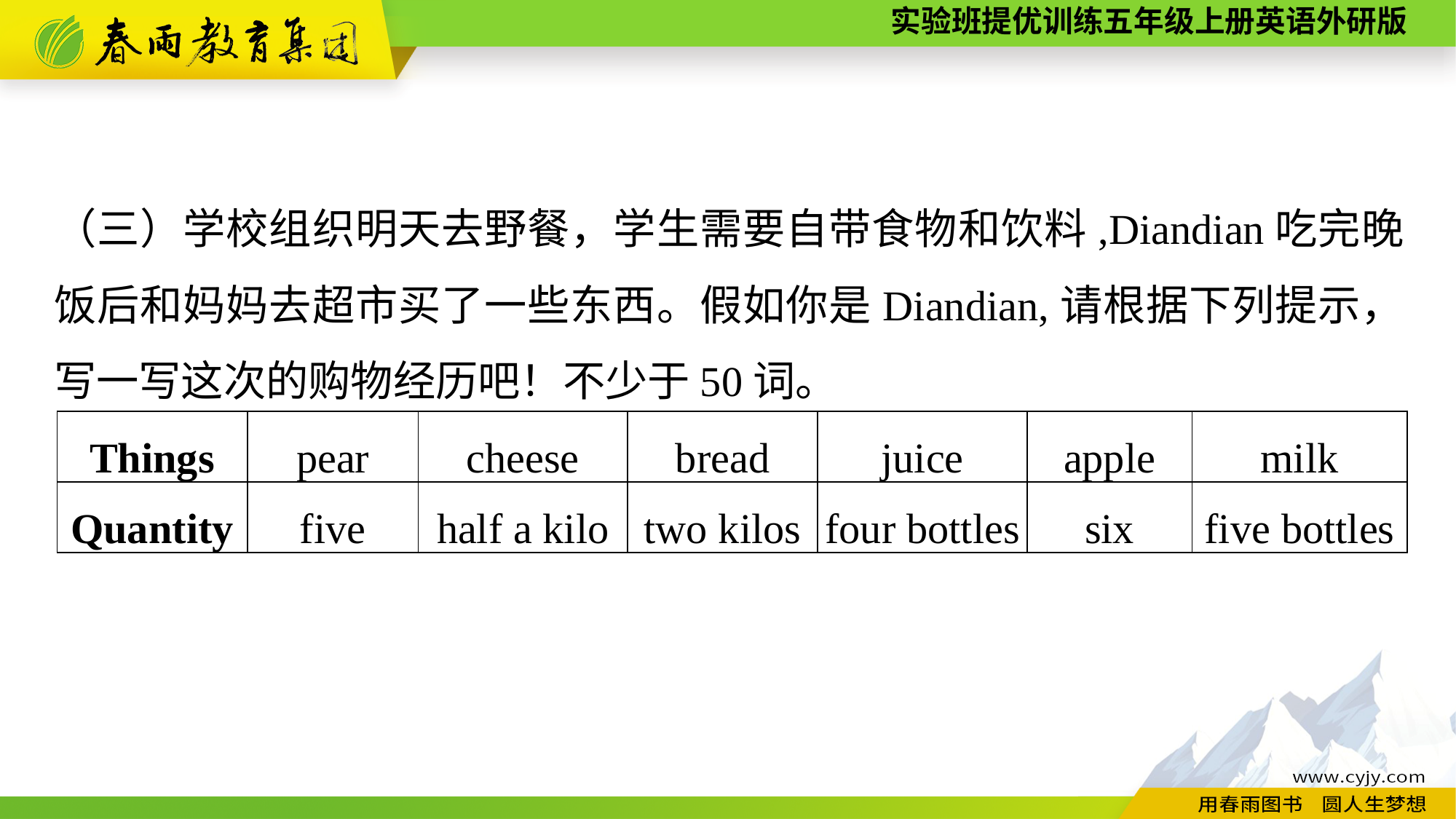

（三）学校组织明天去野餐，学生需要自带食物和饮料,Diandian吃完晚饭后和妈妈去超市买了一些东西。假如你是Diandian,请根据下列提示，写一写这次的购物经历吧！不少于50词。
| Things | pear | cheese | bread | juice | apple | milk |
| --- | --- | --- | --- | --- | --- | --- |
| Quantity | five | half a kilo | two kilos | four bottles | six | five bottles |